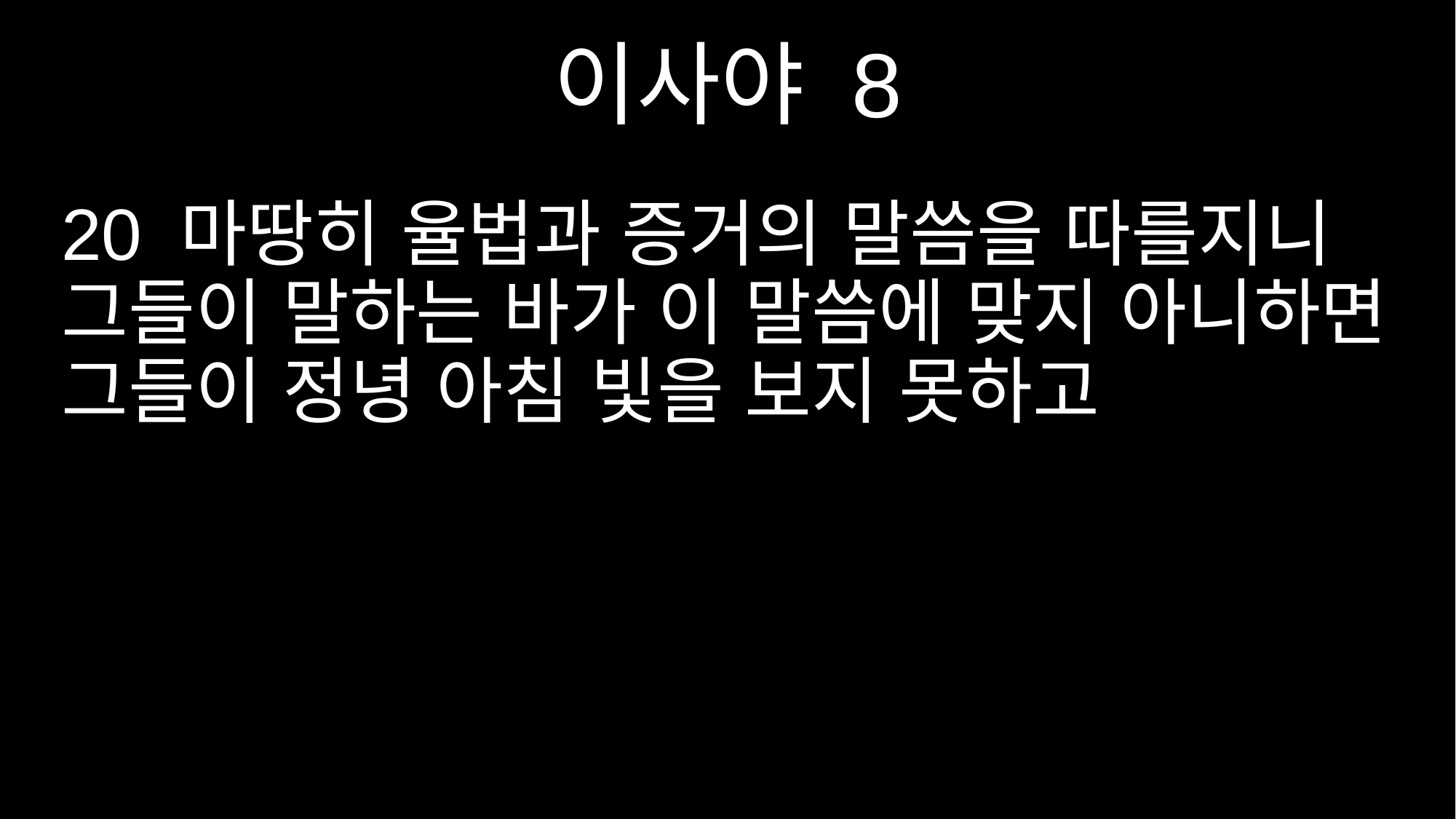

이사야 8
20 마땅히 율법과 증거의 말씀을 따를지니 그들이 말하는 바가 이 말씀에 맞지 아니하면 그들이 정녕 아침 빛을 보지 못하고